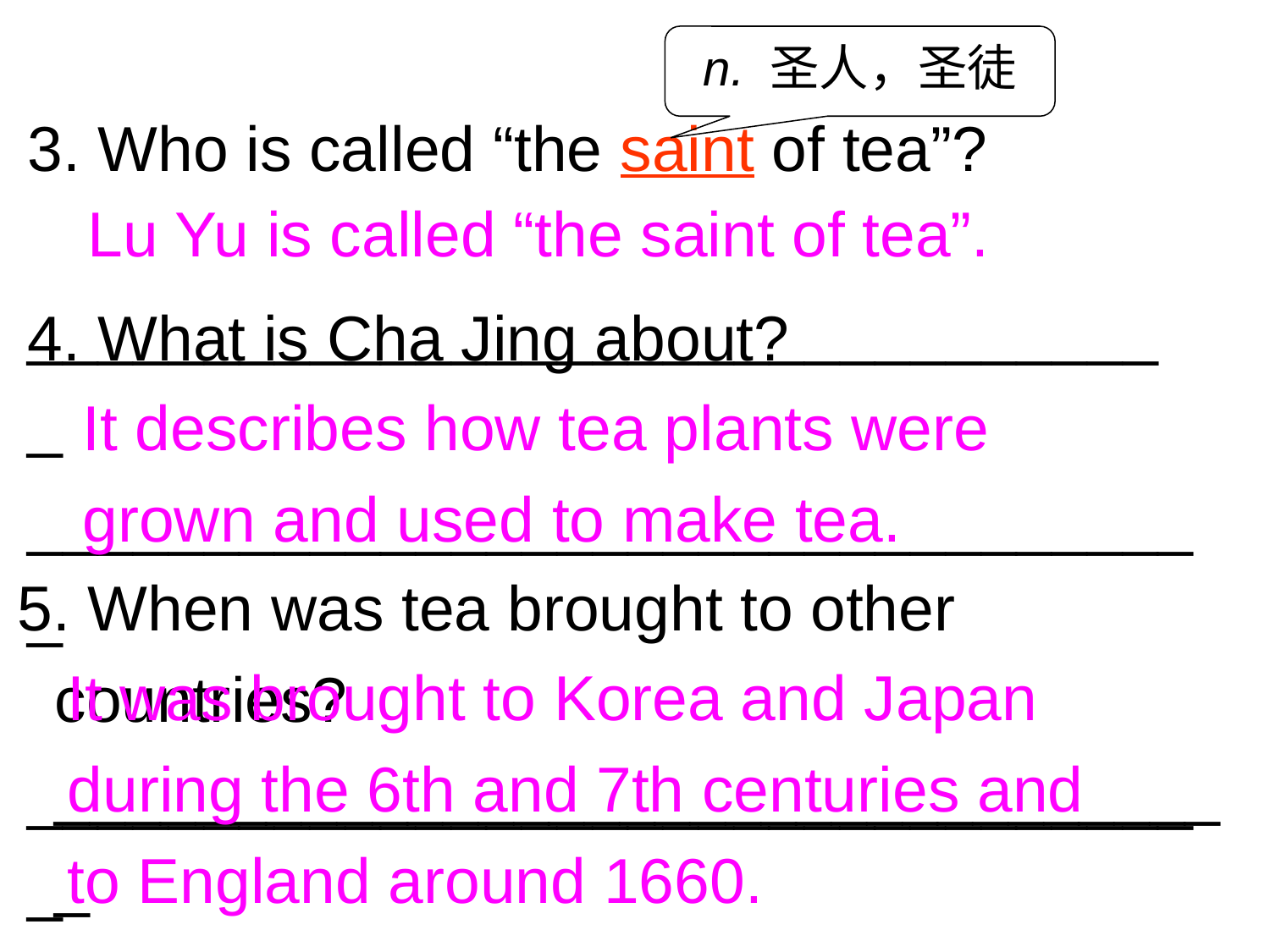

n. 圣人，圣徒
3. Who is called “the saint of tea”?
    _________________________________
Lu Yu is called “the saint of tea”.
4. What is Cha Jing about?
  __________________________________
  __________________________________
It describes how tea plants were grown and used to make tea.
5. When was tea brought to other countries?        __________________________________

It was brought to Korea and Japan during the 6th and 7th centuries and to England around 1660.